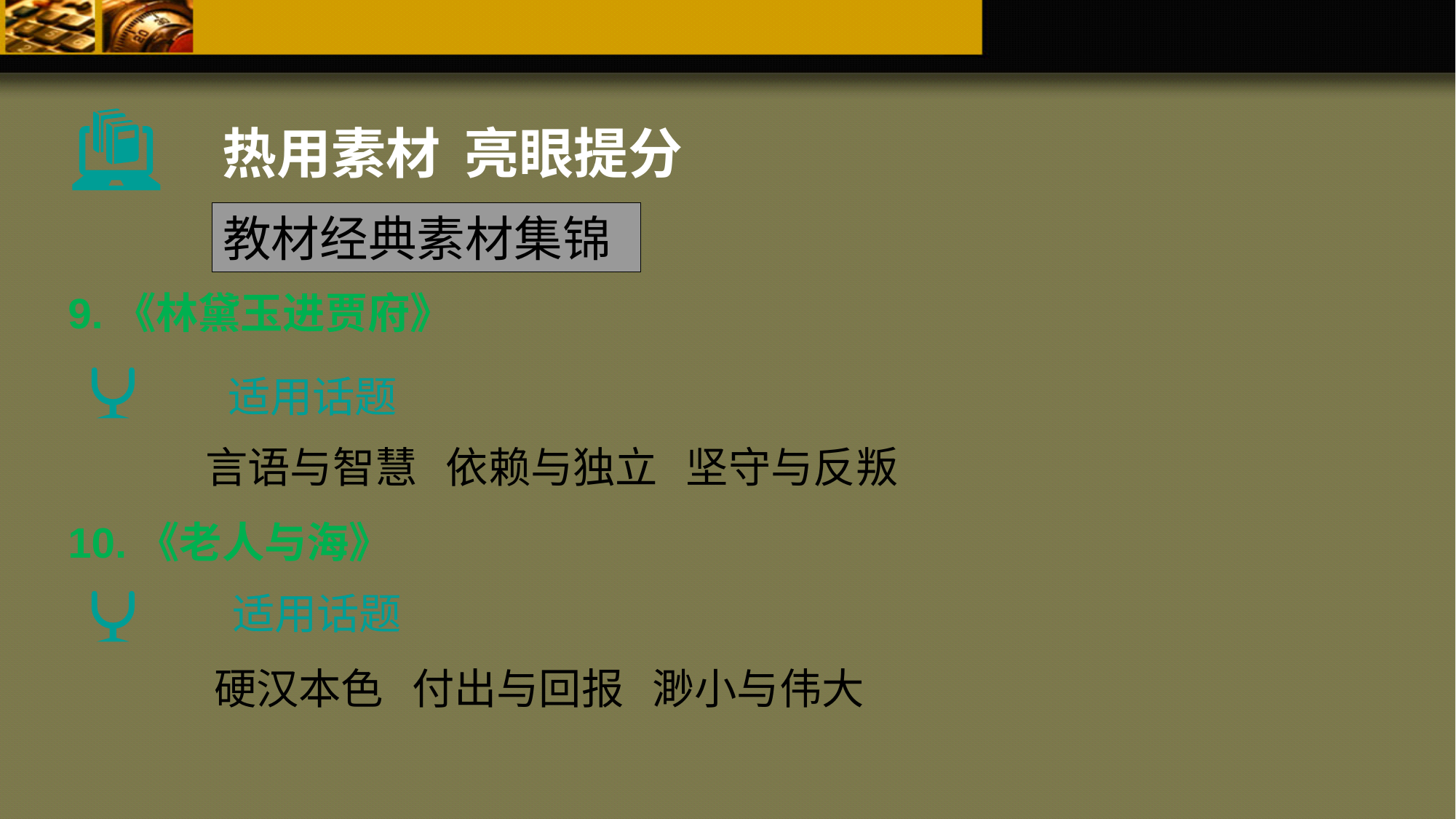

热用素材  亮眼提分
教材经典素材集锦
9.《林黛玉进贾府》
适用话题

言语与智慧   依赖与独立   坚守与反叛
10.《老人与海》
适用话题

硬汉本色   付出与回报   渺小与伟大